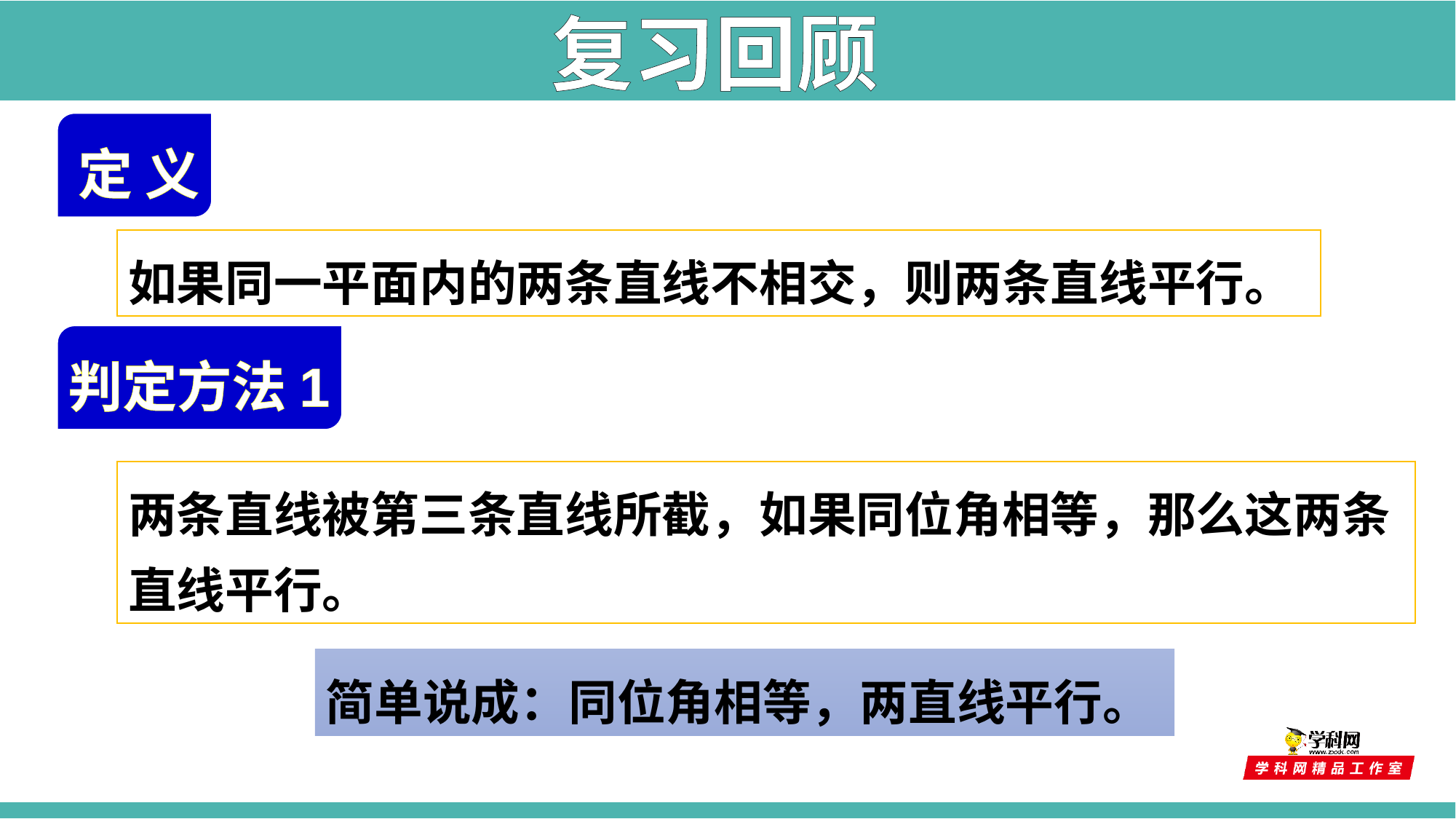

复习回顾

      定 义
如果同一平面内的两条直线不相交，则两条直线平行。

判定方法1
两条直线被第三条直线所截，如果同位角相等，那么这两条直线平行。
简单说成：同位角相等，两直线平行。